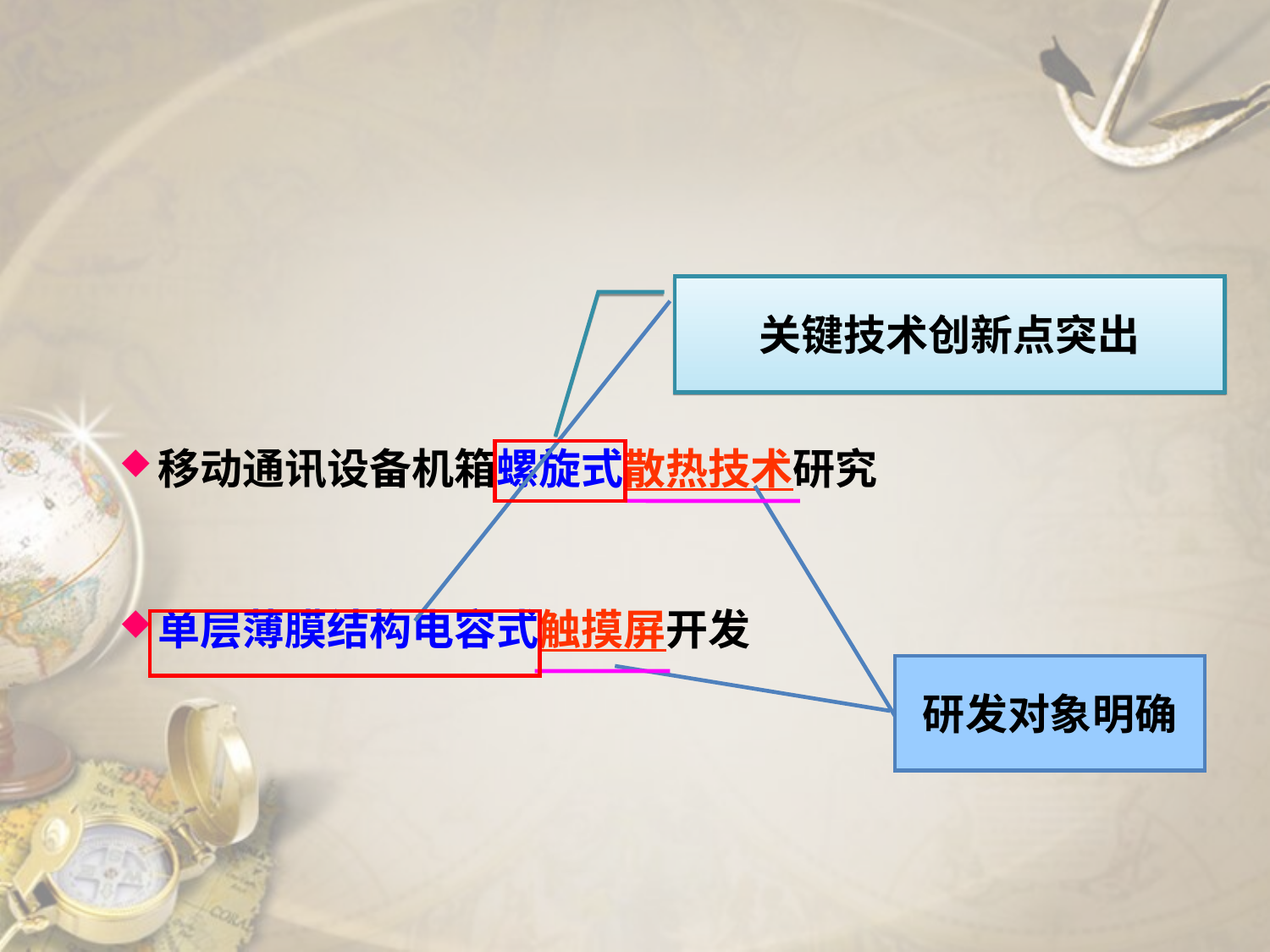

关键技术创新点突出

移动通讯设备机箱螺旋式散热技术研究

单层薄膜结构电容式触摸屏开发

研发对象明确